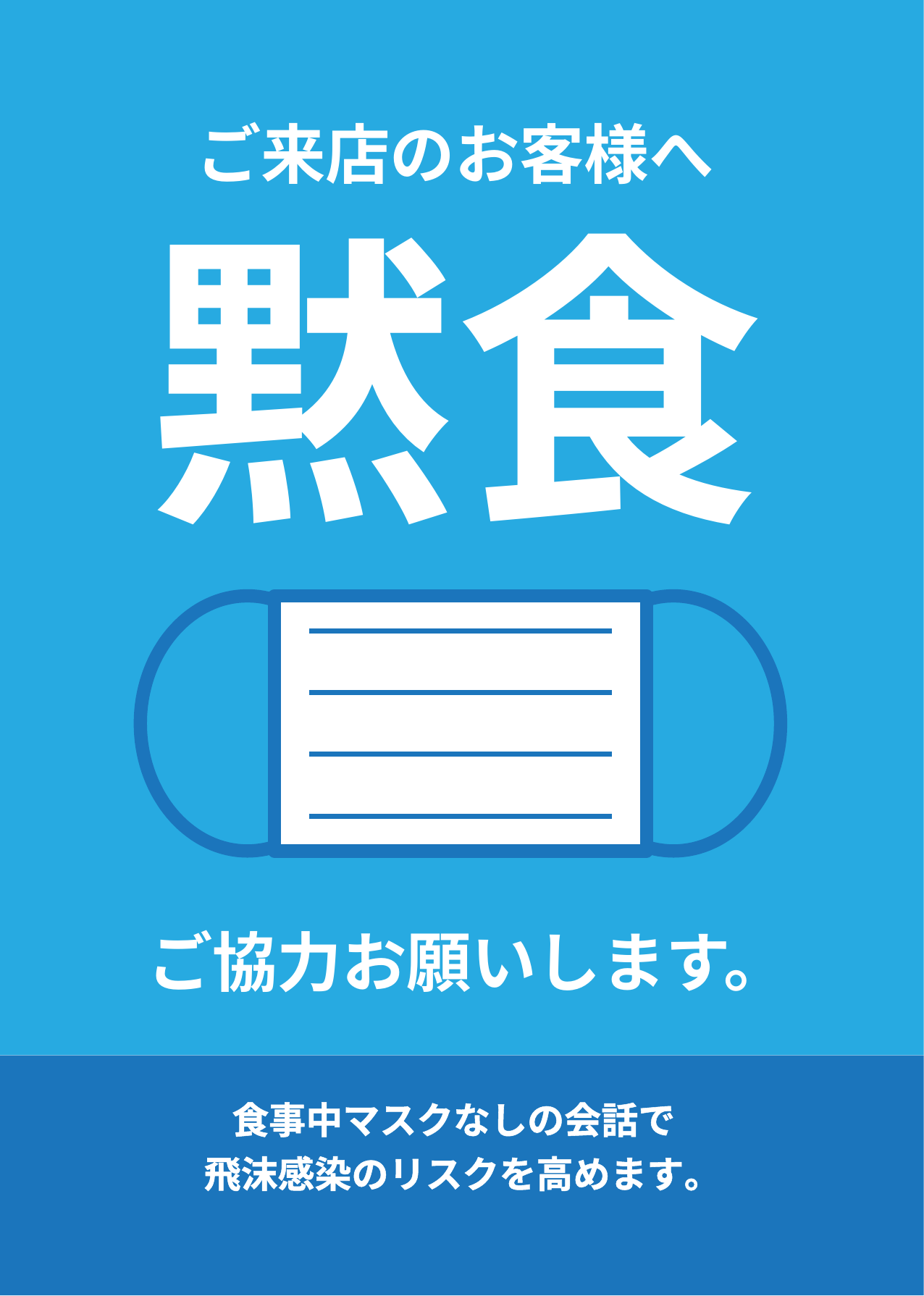

# ご来店のお客様へ
黙食

ご協力お願いします。
食事中マスクなしの会話で 飛沫感染のリスクを高めます。